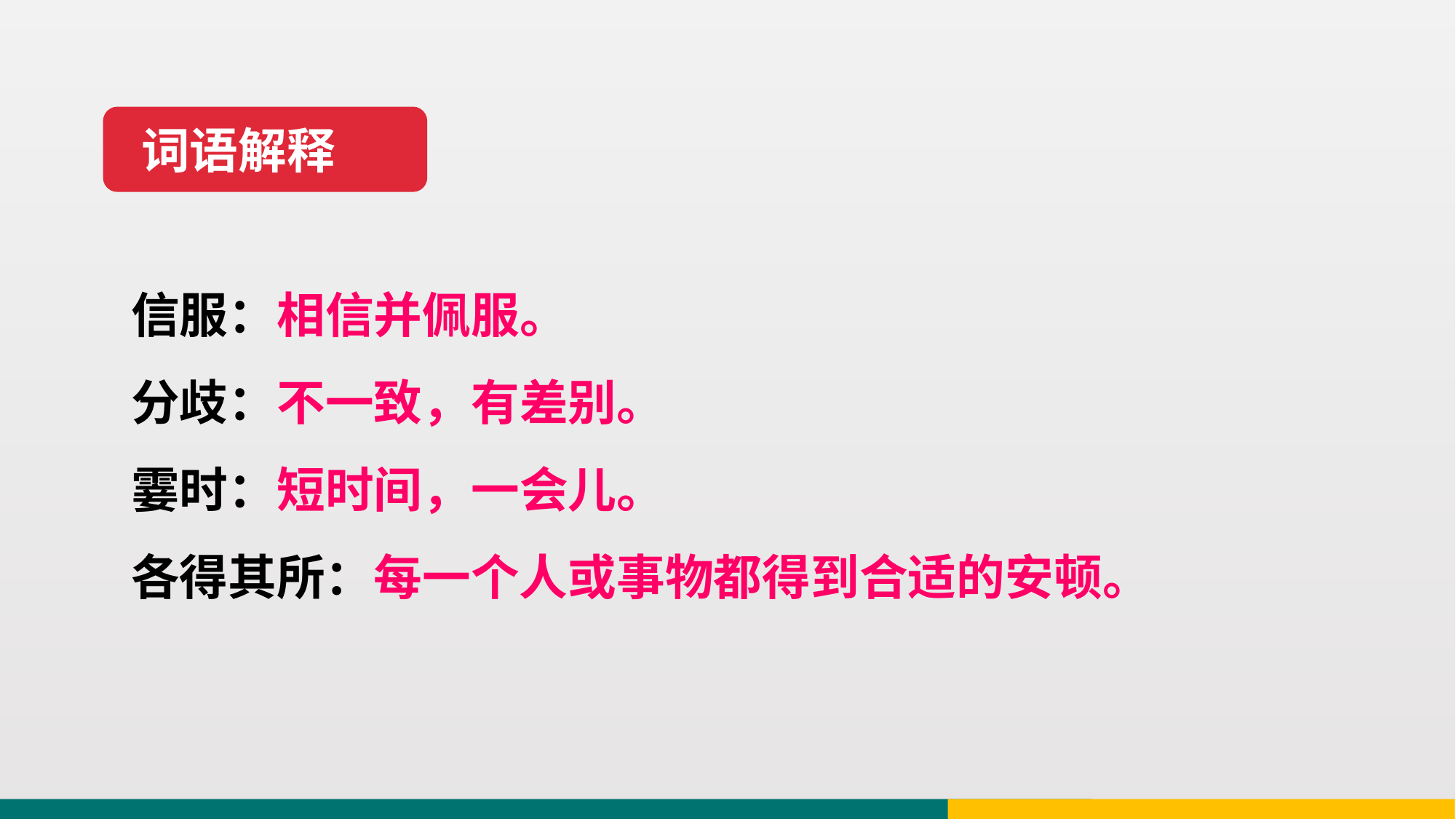

词语解释

信服：相信并佩服。
分歧：不一致，有差别。
霎时：短时间，一会儿。
各得其所：每一个人或事物都得到合适的安顿。